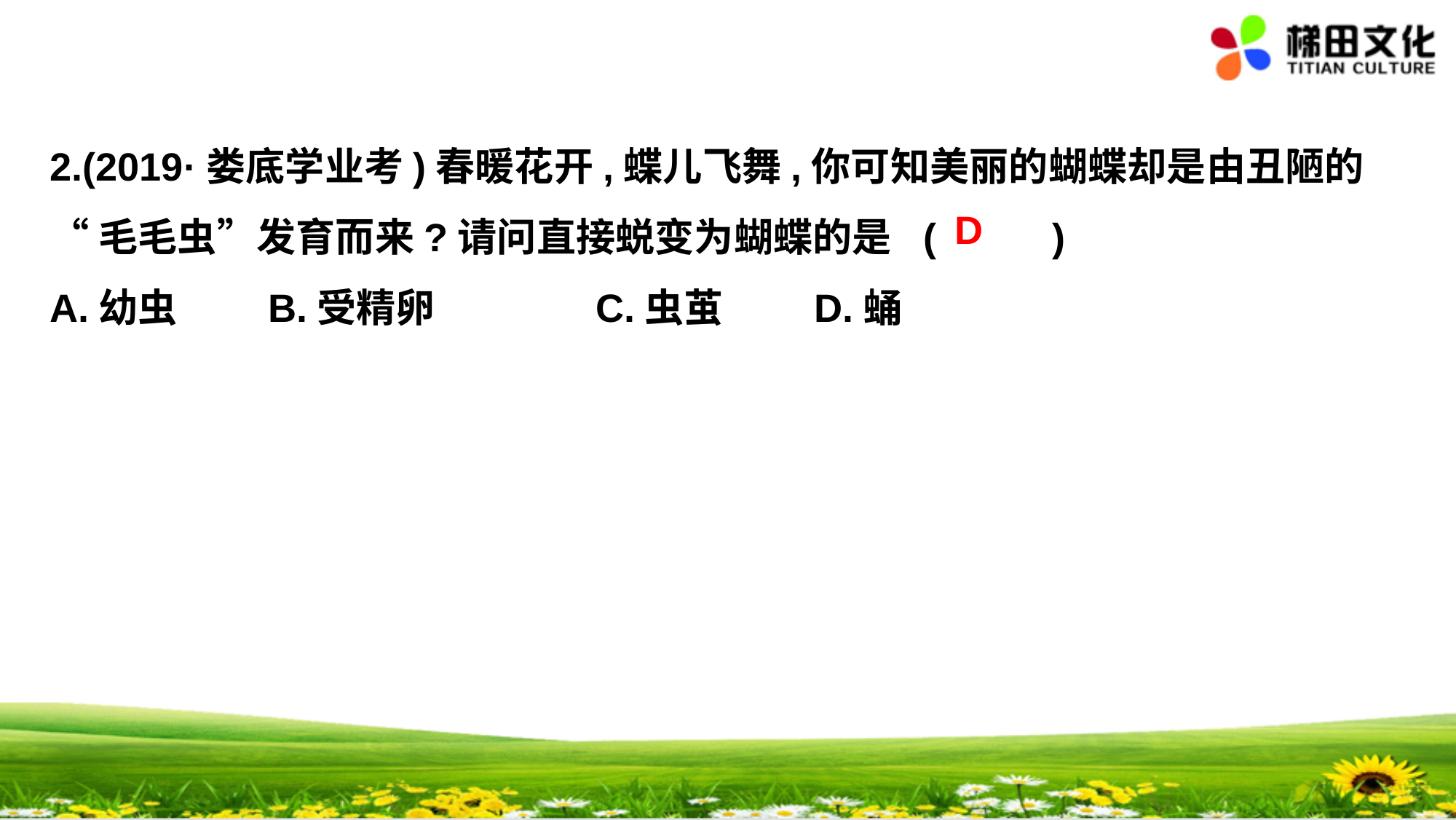

2.(2019·娄底学业考)春暖花开,蝶儿飞舞,你可知美丽的蝴蝶却是由丑陋的
“毛毛虫”发育而来?请问直接蜕变为蝴蝶的是	(　  　)
A.幼虫　　	B.受精卵　　	C.虫茧　　	D.蛹
D